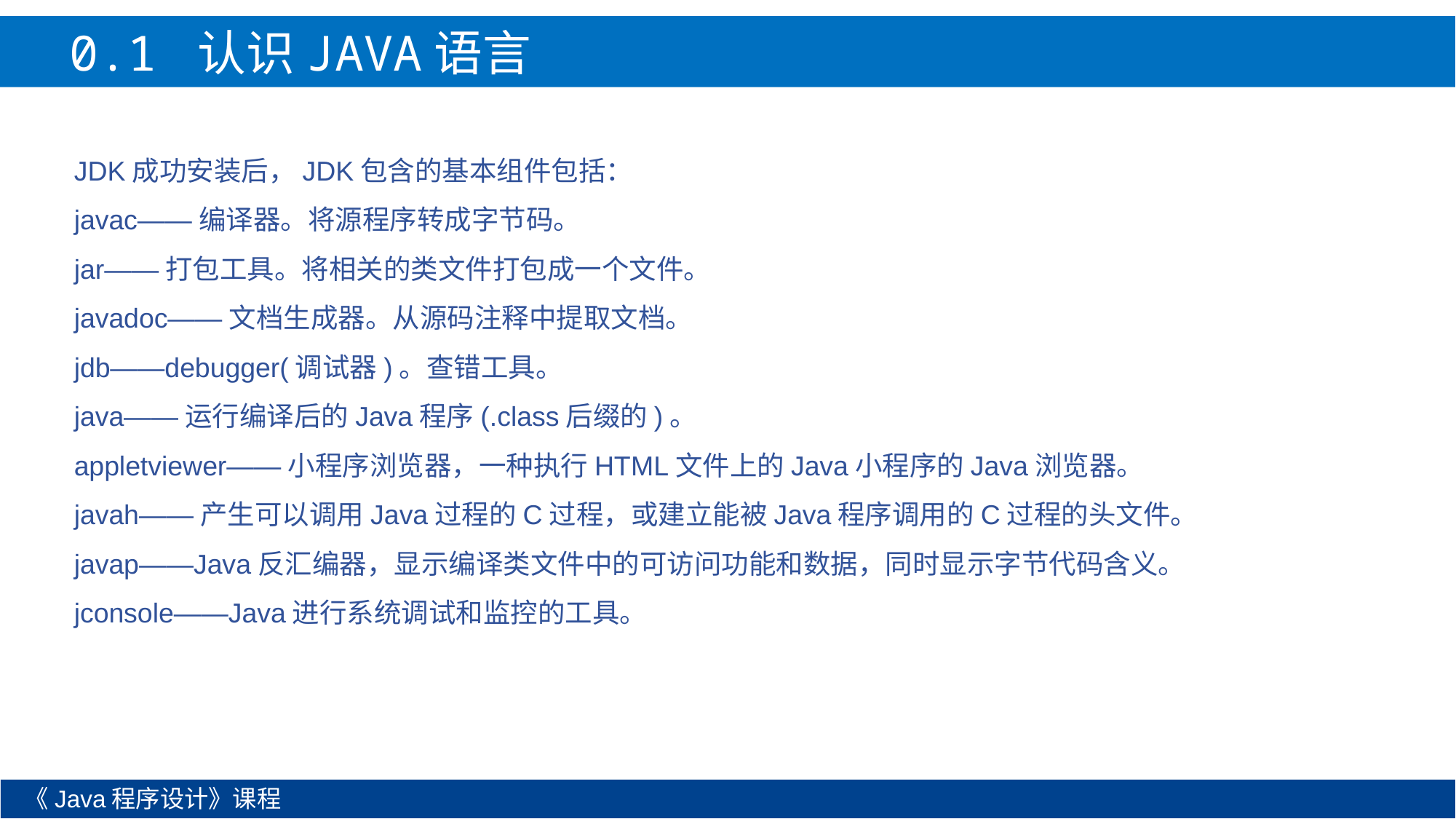

0.1 认识JAVA语言
JDK成功安装后，JDK包含的基本组件包括：
javac——编译器。将源程序转成字节码。
jar——打包工具。将相关的类文件打包成一个文件。
javadoc——文档生成器。从源码注释中提取文档。
jdb——debugger(调试器)。查错工具。
java——运行编译后的Java程序(.class后缀的)。
appletviewer——小程序浏览器，一种执行HTML文件上的Java小程序的Java浏览器。
javah——产生可以调用Java过程的C过程，或建立能被Java程序调用的C过程的头文件。
javap——Java反汇编器，显示编译类文件中的可访问功能和数据，同时显示字节代码含义。
jconsole——Java进行系统调试和监控的工具。
《Java程序设计》课程